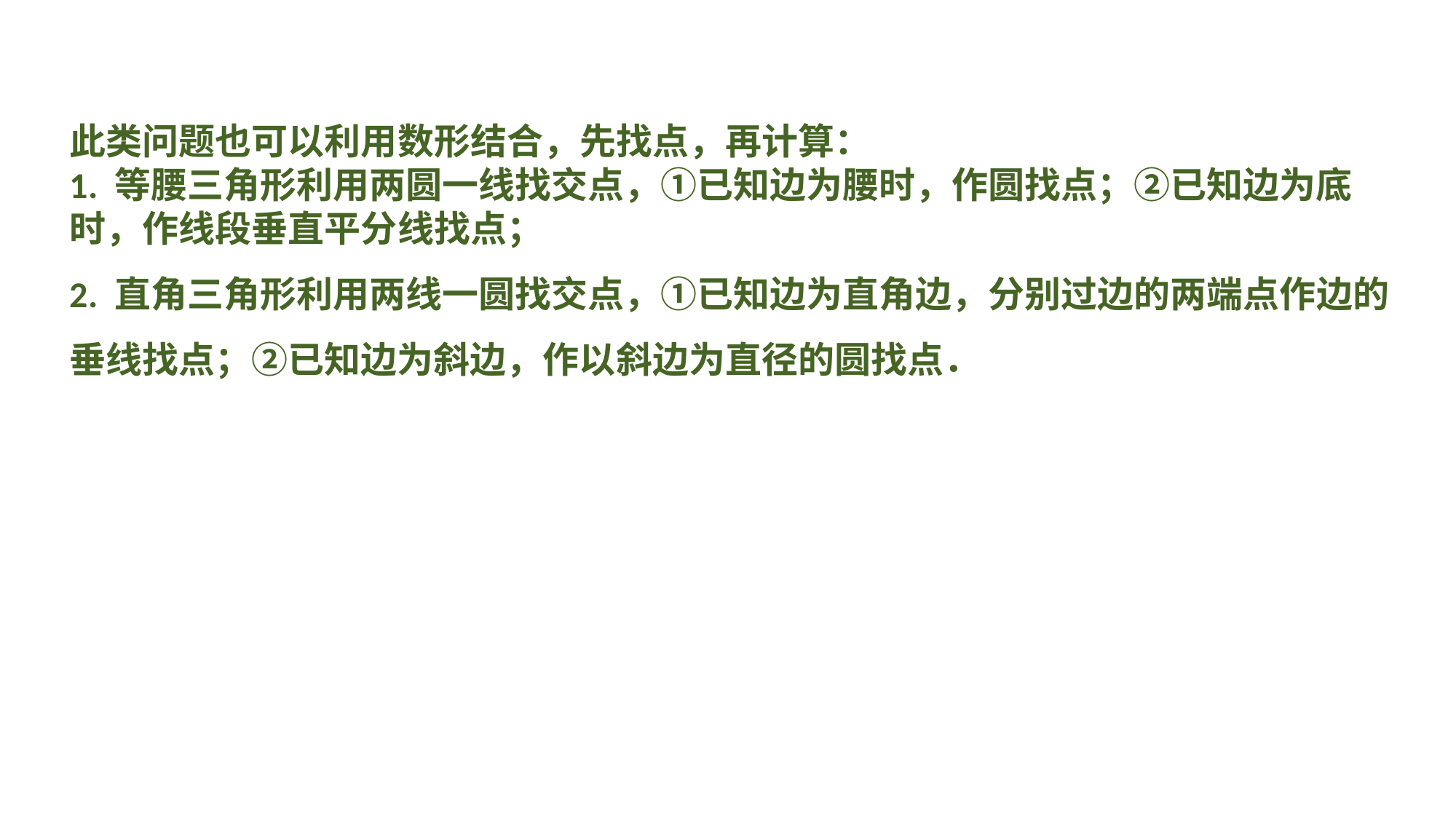

此类问题也可以利用数形结合，先找点，再计算：1. 等腰三角形利用两圆一线找交点，①已知边为腰时，作圆找点；②已知边为底时，作线段垂直平分线找点；2. 直角三角形利用两线一圆找交点，①已知边为直角边，分别过边的两端点作边的垂线找点；②已知边为斜边，作以斜边为直径的圆找点．